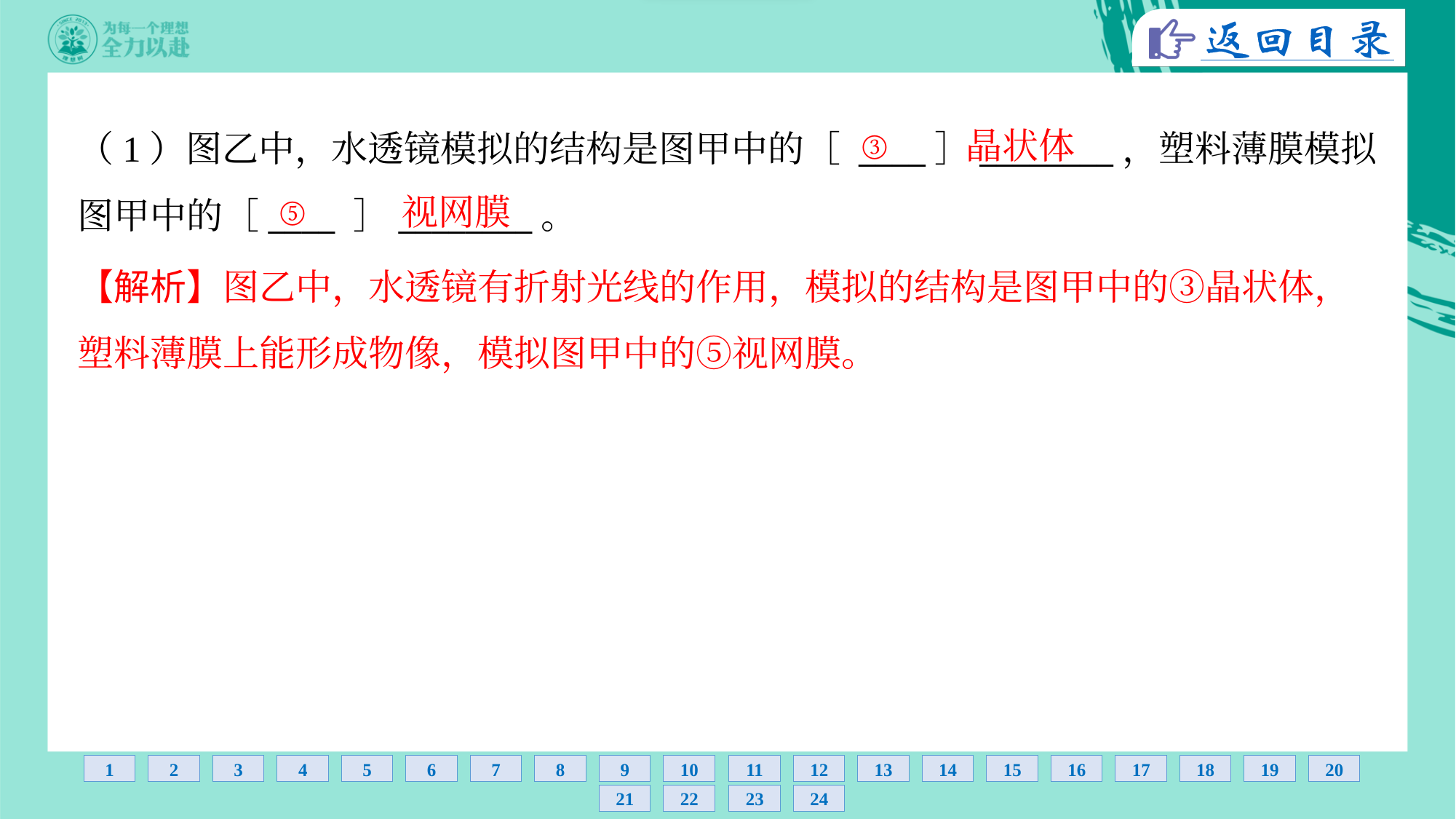

③
晶状体
（1）图乙中，水透镜模拟的结构是图甲中的［ ____］________，塑料薄膜模拟
图甲中的［____ ］________。
⑤
视网膜
【解析】图乙中，水透镜有折射光线的作用，模拟的结构是图甲中的③晶状体，
塑料薄膜上能形成物像，模拟图甲中的⑤视网膜。